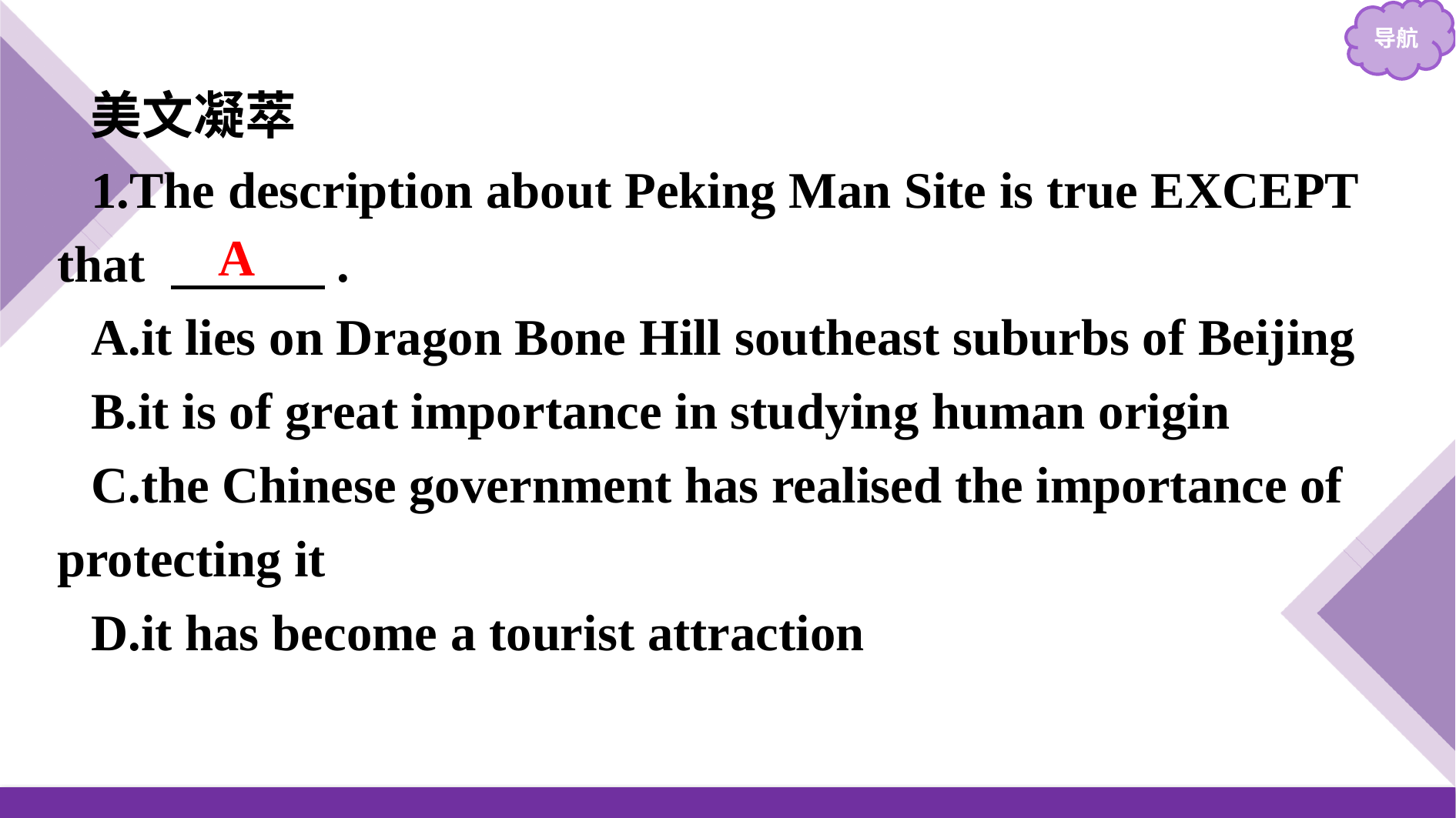

美文凝萃
1.The description about Peking Man Site is true EXCEPT that 　　　.
A.it lies on Dragon Bone Hill southeast suburbs of Beijing
B.it is of great importance in studying human origin
C.the Chinese government has realised the importance of protecting it
D.it has become a tourist attraction
A